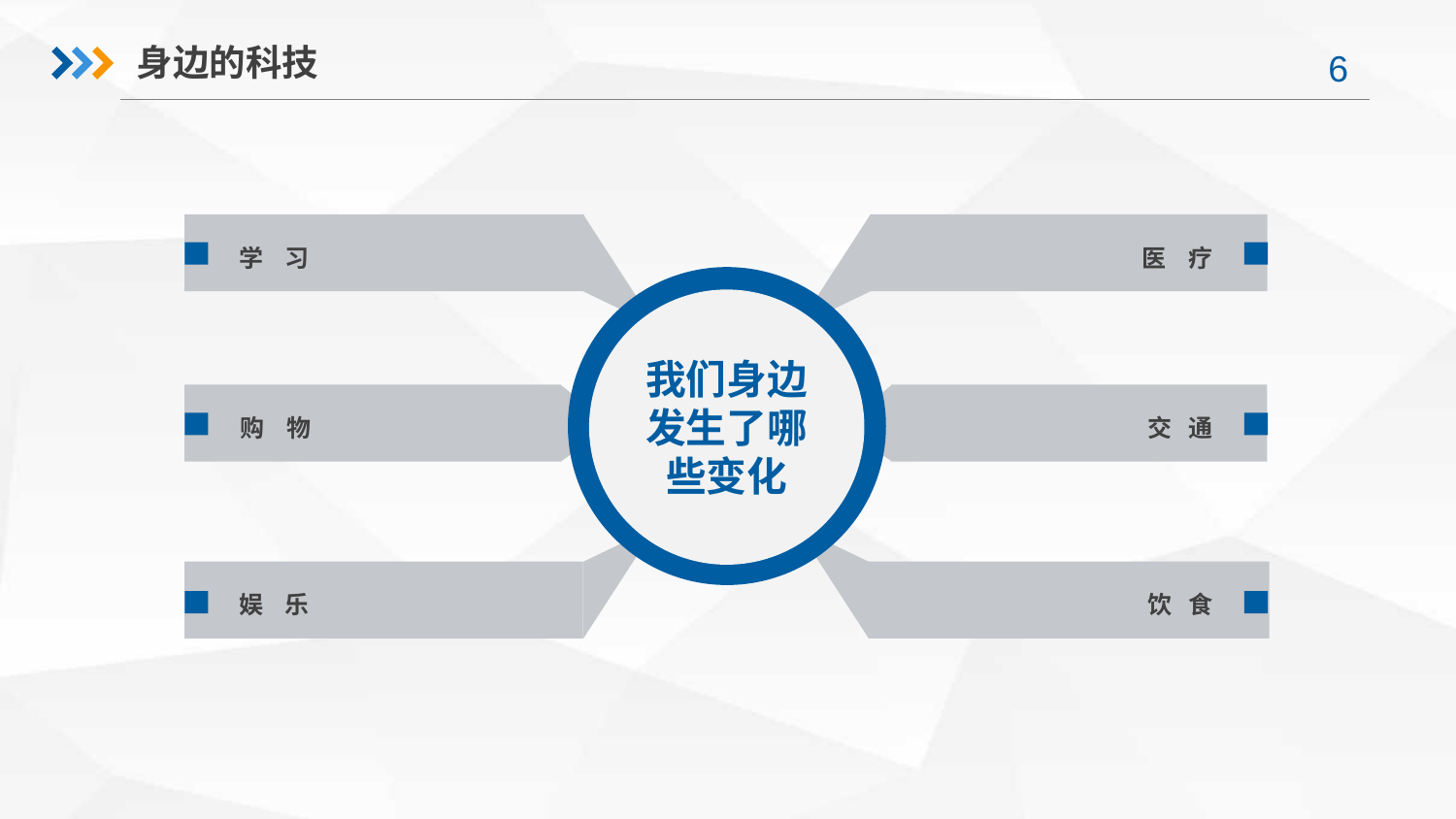

身边的科技

学    习
医    疗

我们身边发生了哪些变化

购    物
交   通

娱    乐
饮   食